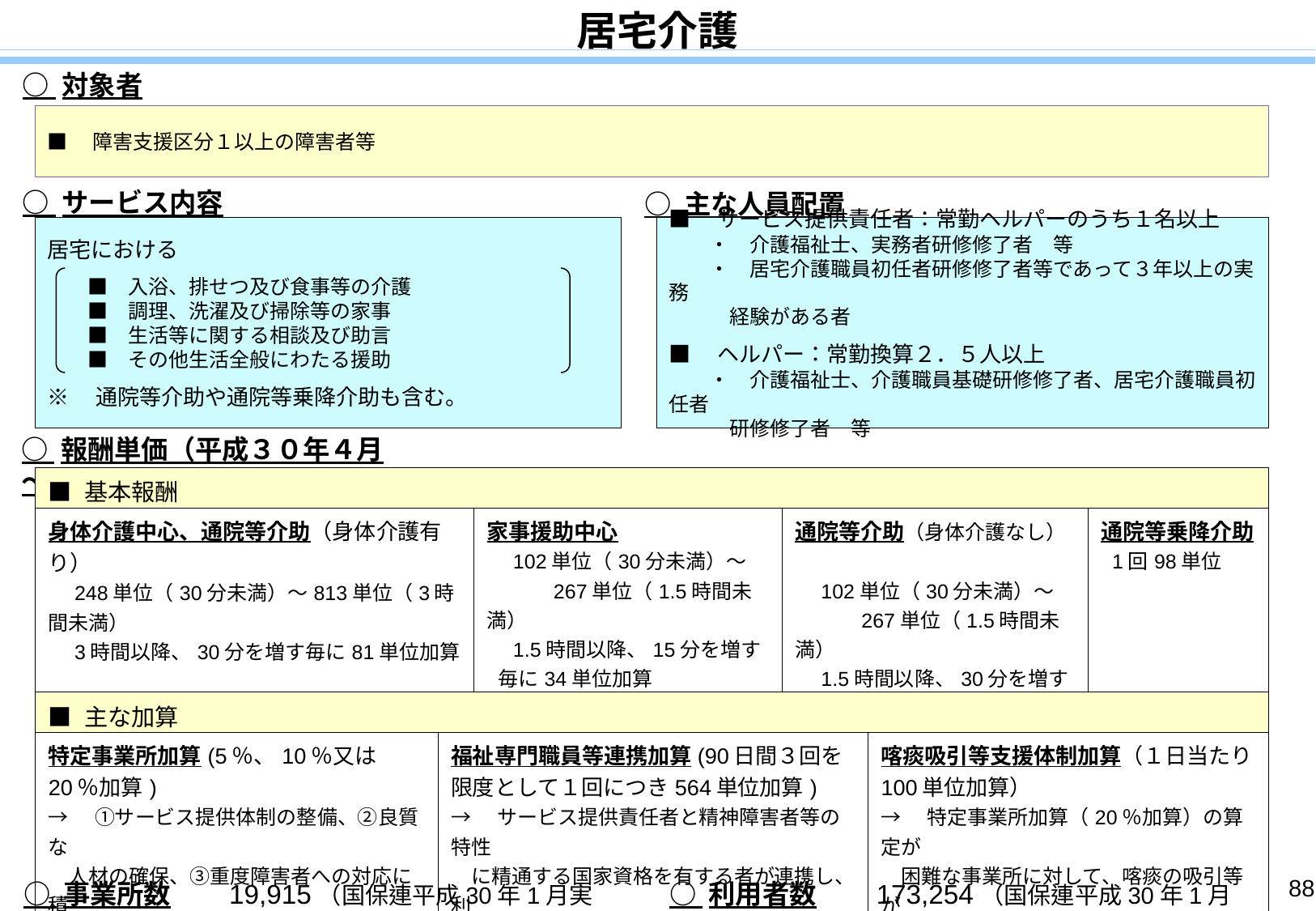

居宅介護
○ 対象者

■　障害支援区分１以上の障害者等

○ サービス内容
○ 主な人員配置
居宅における

　　■　入浴、排せつ及び食事等の介護
　　■　調理、洗濯及び掃除等の家事
　　■　生活等に関する相談及び助言
　　■　その他生活全般にわたる援助

※　通院等介助や通院等乗降介助も含む。
■　サービス提供責任者：常勤ヘルパーのうち１名以上
　　・　介護福祉士、実務者研修修了者　等
　　・　居宅介護職員初任者研修修了者等であって３年以上の実務
　　　経験がある者

■　ヘルパー：常勤換算２．５人以上
　　・　介護福祉士、介護職員基礎研修修了者、居宅介護職員初任者
　　　研修修了者　等

○ 報酬単価（平成３０年４月～）
| ■ 基本報酬 |  |  |  |  |  |
| --- | --- | --- | --- | --- | --- |
| 身体介護中心、通院等介助（身体介護有り）　 　248単位（30分未満）～813単位（3時間未満） 　3時間以降、30分を増す毎に81単位加算 |  | 家事援助中心 　102単位（30分未満）～ 　　　267単位（1.5時間未満） 　1.5時間以降、15分を増す毎に34単位加算 | 通院等介助（身体介護なし）　 　102単位（30分未満）～ 　　　267単位（1.5時間未満） 　1.5時間以降、30分を増す毎に68単位加算 |  | 通院等乗降介助 1回98単位 |
| ■ 主な加算 |  |  |  |  |  |
| 特定事業所加算(5％、10％又は20％加算) →　①サービス提供体制の整備、②良質な 　人材の確保、③重度障害者への対応に積 　極的に取り組む事業所のサービスを評価 | 福祉専門職員等連携加算(90日間３回を限度として１回につき564単位加算) →　サービス提供責任者と精神障害者等の特性 　に精通する国家資格を有する者が連携し、利 　用者の心身の状況等の評価を共同して行うこと 　を評価 |  |  | 喀痰吸引等支援体制加算（１日当たり100単位加算） →　特定事業所加算（20％加算）の算定が 　困難な事業所に対して、喀痰の吸引等が 　必要な者に対する支援体制を評価 |  |
88
○ 事業所数　　 19,915（国保連平成30年1月実績）
○ 利用者数　　 173,254（国保連平成30年1月実績）